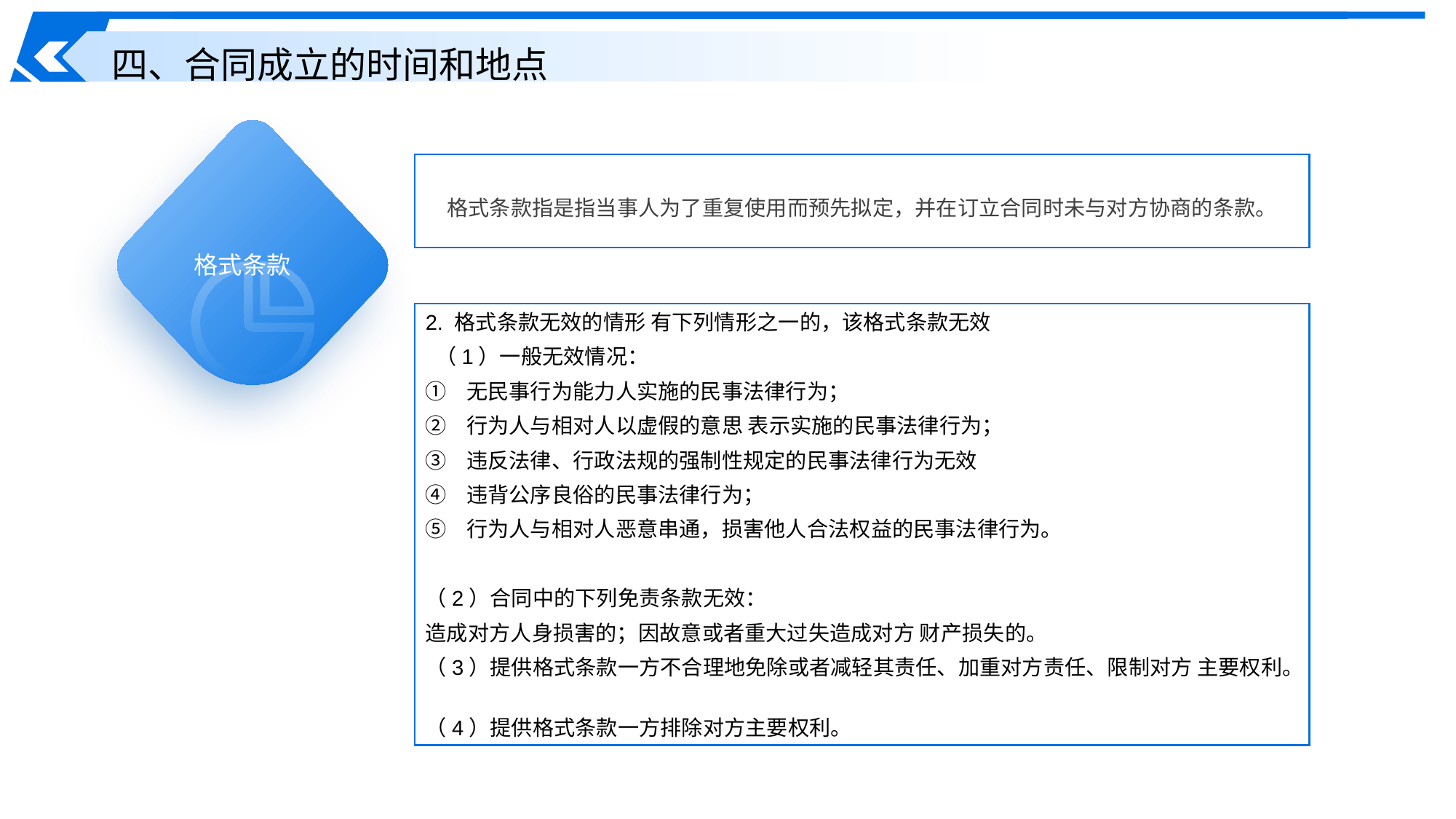

四、合同成立的时间和地点

格式条款指是指当事人为了重复使用而预先拟定，并在订立合同时未与对方协商的条款。
格式条款

2. 格式条款无效的情形 有下列情形之一的，该格式条款无效
 （1）一般无效情况：
无民事行为能力人实施的民事法律行为；
行为人与相对人以虚假的意思 表示实施的民事法律行为；
违反法律、行政法规的强制性规定的民事法律行为无效
违背公序良俗的民事法律行为；
行为人与相对人恶意串通，损害他人合法权益的民事法律行为。

（2）合同中的下列免责条款无效：
造成对方人身损害的；因故意或者重大过失造成对方 财产损失的。
（3）提供格式条款一方不合理地免除或者减轻其责任、加重对方责任、限制对方 主要权利。
（4）提供格式条款一方排除对方主要权利。